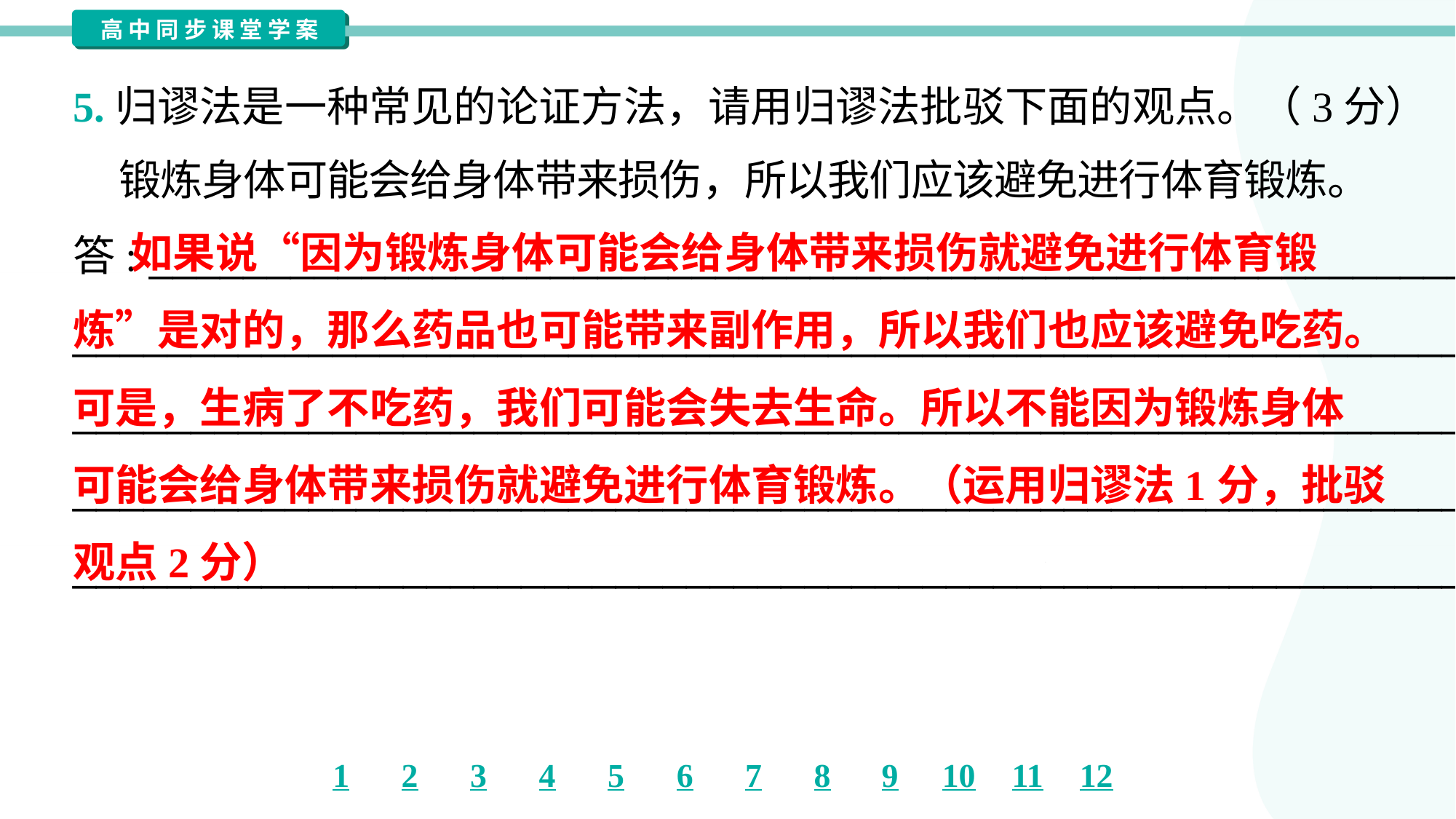

5.归谬法是一种常见的论证方法，请用归谬法批驳下面的观点。（3分）
    锻炼身体可能会给身体带来损伤，所以我们应该避免进行体育锻炼。
     如果说“因为锻炼身体可能会给身体带来损伤就避免进行体育锻
炼”是对的，那么药品也可能带来副作用，所以我们也应该避免吃药。
可是，生病了不吃药，我们可能会失去生命。所以不能因为锻炼身体
可能会给身体带来损伤就避免进行体育锻炼。（运用归谬法1分，批驳
观点2分）
答: __________________________________________________________
_____________________________________________________________
_____________________________________________________________
_____________________________________________________________
_____________________________________________________________